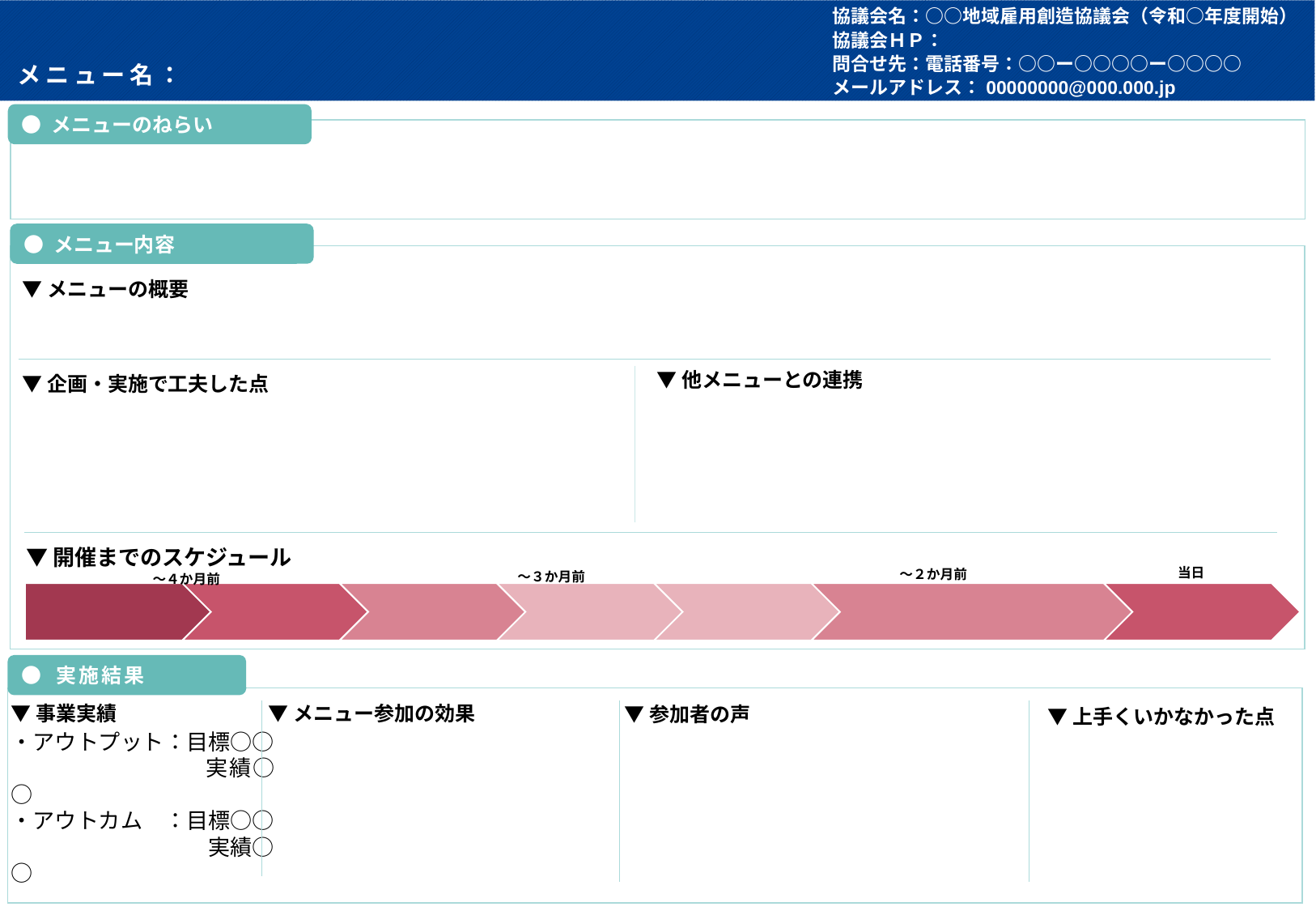

Ｃ　就職促進の取組 事例
３年度間のうち、特定の年度に実施した事業の内容を記載する場合は、括弧書きで実施年月を記載してください。複数年にわたって実施した事業内容を包括して記載する場合は、括弧書きで実施年度を記載してください。
年間で実施回が複数ある個別メニューについては、特定の実施回に係る内容を記載しても、複数回まとめて個別メニュー全体の話として記載してもどちらでも構いません。複数回まとめる場合は、複数の実施月を記載してください。
A　事業所の魅力向上、事業拡大の取組 事例
B　人材育成の取組 事例
個別メニュー単位で記載してください。
Ａメニュー、Ｂメニュー、Ｃメニューのうち２つを選択して２つ分作成してください。
（全項目共通）
枠の大きさや分量は、個別の内容に応じて適宜変更して地域色を出すことも可能です。但し、項目そのものの変更は極力しないようにしてください。
さらに詳細を知りたい他地域等が問い合わせできるよう、ＨＰのＵＲＬ、メールアドレス及び電話番号を記載してください。

協議会名：○○地域雇用創造協議会（令和○年度開始）
協議会ＨＰ：
問合せ先：電話番号：○○ー○○○○ー○○○○
メールアドレス：00000000@000.000.jp
# メニュー名：
（他メニューとの連携）
他の個別メニューと連携して行った取組を記載してください。また、本事業の個別メニューに限らず、別途市等の他機関で実施しているセミナーや支援等と連携した取組があれば、それを記載することも可能です。
（メニューのねらい）
改善したい地域の課題や状況から、どういったターゲットを設定して、どういった事業を行うのかが分かる記載にしてください。
● メニューのねらい

● メニュー内容

▼メニューの概要

▼他メニューとの連携

▼企画・実施で工夫した点

当日
～２か月前
～３か月前
～４か月前
▼開催までのスケジュール
（メニューの概要）
応募検討地域が読んでイメージがつけられるよう、構想書の引用ではなく実際に行った内容を記載してください。
（メニュー参加の効果）
主に、偶然ではなくシステムとしてうまくいったといえる事業実績、事業実施による効果、あるいは今後見込める効果を記載してください。必ずしも定量的である必要はなく、定性的な効果でも可能です。
（企画・実施で工夫した点）
開催までの各業務フローや、セミナー実施後の受講者フォローなどで工夫した取組について、協議会としてアピールしたい内容を記載してください。
（参加者の声）
実際に利用した者がどのようにそのメニューを評価しているかを記載してください。また、括弧書きでその方の属性を簡単に記載してください。
（開催までのスケジュール）
例と必ずしも同じ項目にする必要はありませんので、適宜セミナーに応じて修正してください。スケジュール感が分かるよう当日のどのくらい前から準備したのかを上部に記載ください。参加者募集は、具体的な周知手段も必ず記載してください。
● 実施結果
▼事業実績
・アウトプット：目標○○
　　　　　　　　 実績○○
・アウトカム　：目標○○
　　　　　　　　　実績○○
▼メニュー参加の効果

▼参加者の声

▼上手くいかなかった点

（上手くいかなかった点）
事業を実施した結果として、当初の計画通りにいかなかった点や今後の課題を記載してくだい。